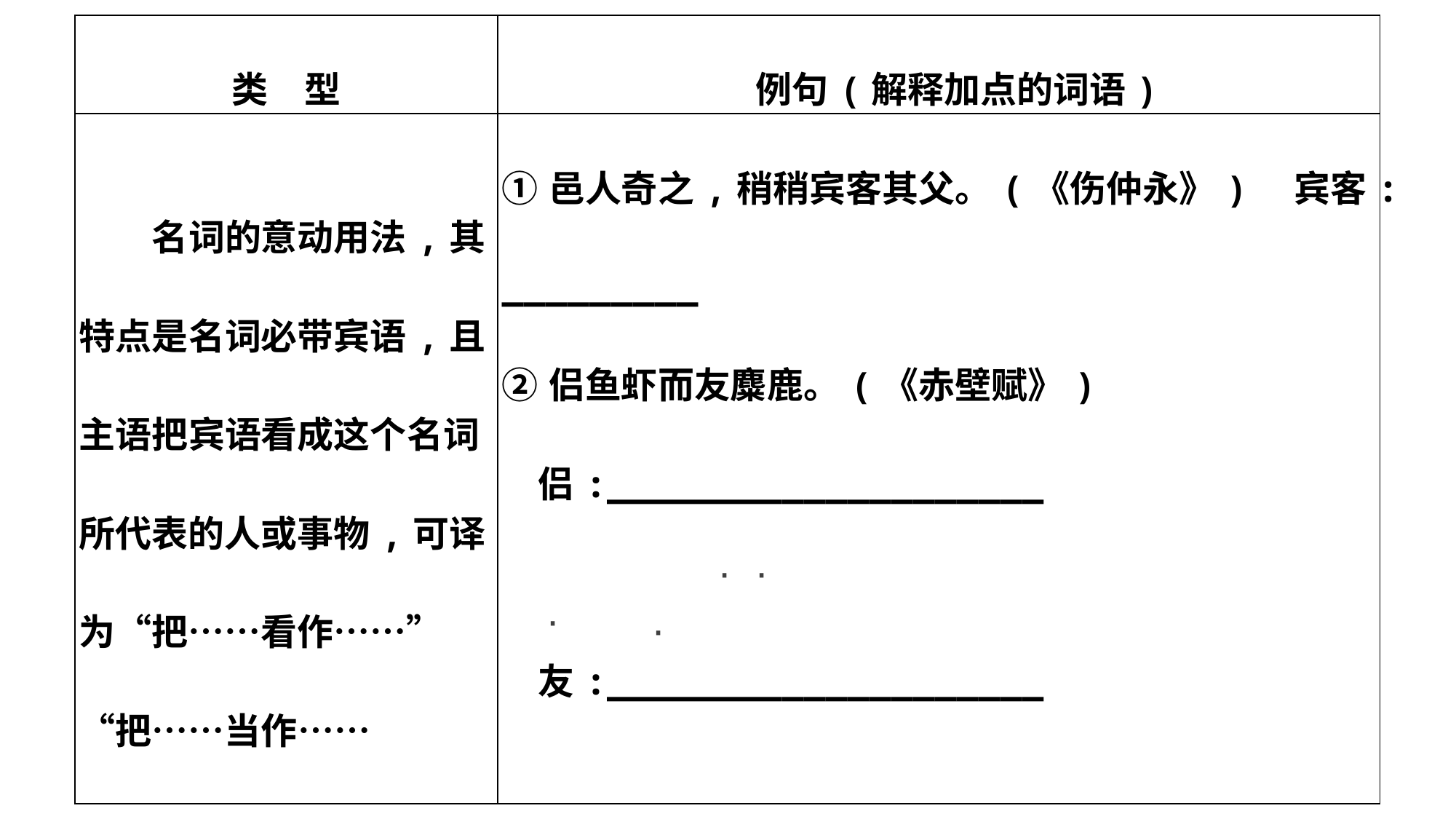

| 类　型 | 例句(解释加点的词语) |
| --- | --- |
| 名词的意动用法,其特点是名词必带宾语,且主语把宾语看成这个名词所代表的人或事物,可译为“把……看作……”“把……当作…… | ①邑人奇之,稍稍宾客其父。(《伤仲永》)　宾客:\_\_\_\_\_\_\_\_\_　　　　  ②侣鱼虾而友麋鹿。(《赤壁赋》) 　侣:\_\_\_\_\_\_\_\_\_\_\_\_\_\_\_\_\_\_\_\_　　　　　　　　 　  　友:\_\_\_\_\_\_\_\_\_\_\_\_\_\_\_\_\_\_\_\_ |
 ·  ·
 ·
 ·